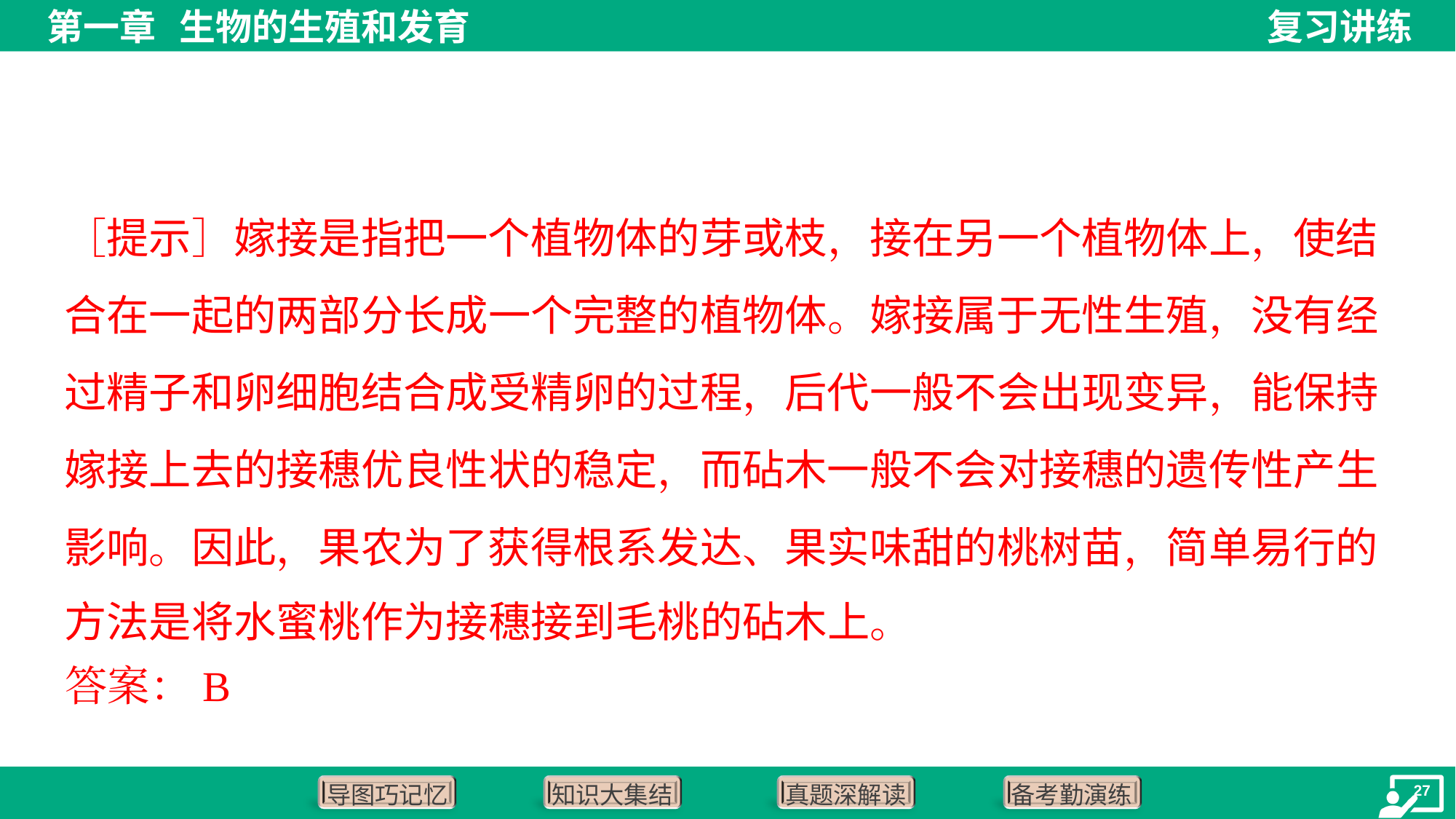

［提示］嫁接是指把一个植物体的芽或枝，接在另一个植物体上，使结
合在一起的两部分长成一个完整的植物体。嫁接属于无性生殖，没有经
过精子和卵细胞结合成受精卵的过程，后代一般不会出现变异，能保持
嫁接上去的接穗优良性状的稳定，而砧木一般不会对接穗的遗传性产生
影响。因此，果农为了获得根系发达、果实味甜的桃树苗，简单易行的
方法是将水蜜桃作为接穗接到毛桃的砧木上。
答案：B